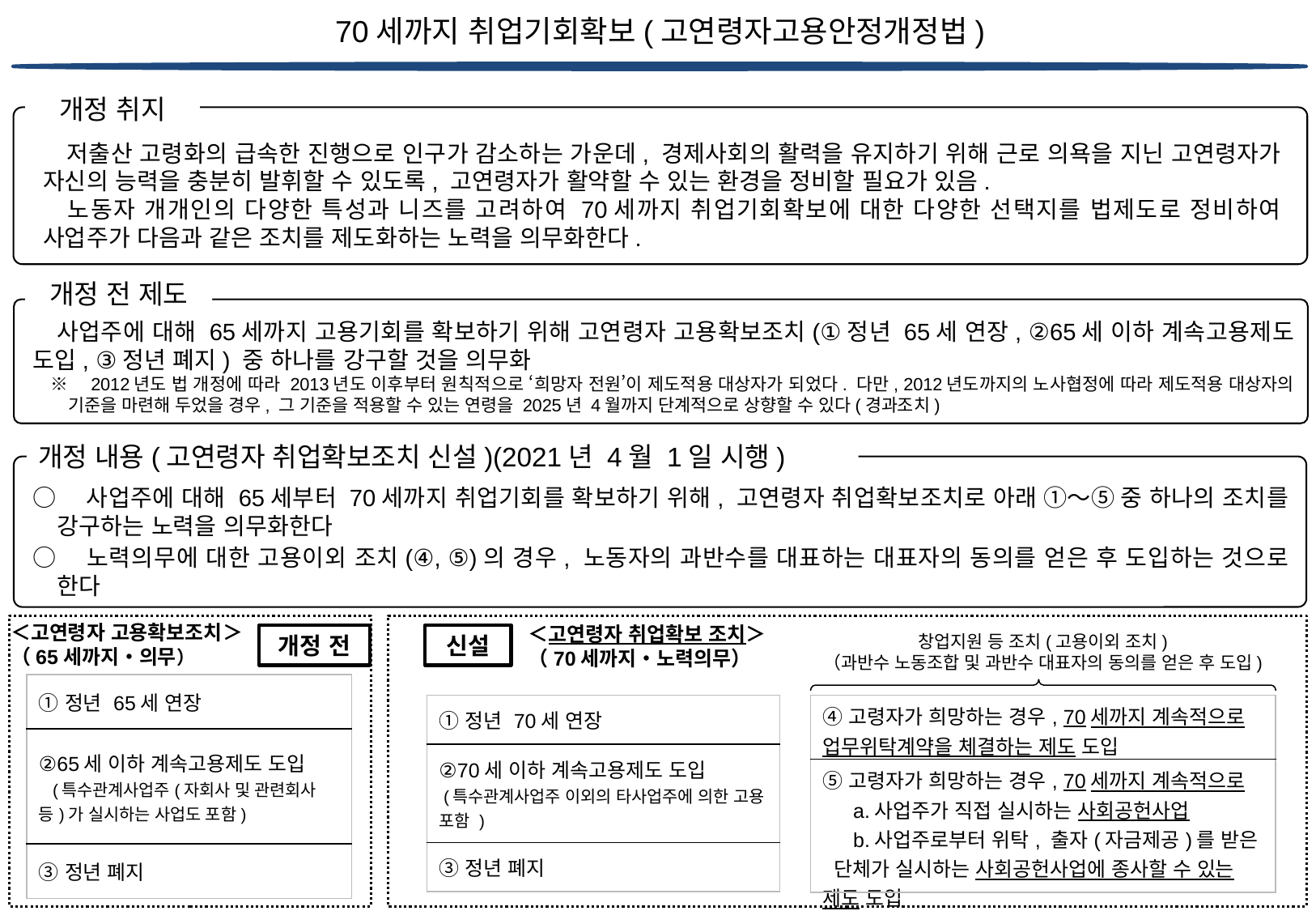

70세까지 취업기회확보(고연령자고용안정개정법)

개정 취지

　저출산 고령화의 급속한 진행으로 인구가 감소하는 가운데, 경제사회의 활력을 유지하기 위해 근로 의욕을 지닌 고연령자가 자신의 능력을 충분히 발휘할 수 있도록, 고연령자가 활약할 수 있는 환경을 정비할 필요가 있음.
　노동자 개개인의 다양한 특성과 니즈를 고려하여 70세까지 취업기회확보에 대한 다양한 선택지를 법제도로 정비하여 사업주가 다음과 같은 조치를 제도화하는 노력을 의무화한다.
개정 전 제도

　사업주에 대해 65세까지 고용기회를 확보하기 위해 고연령자 고용확보조치(①정년 65세 연장, ②65세 이하 계속고용제도 도입, ③정년 폐지) 중 하나를 강구할 것을 의무화
　※　2012년도 법 개정에 따라 2013년도 이후부터 원칙적으로 ‘희망자 전원’이 제도적용 대상자가 되었다. 다만, 2012년도까지의 노사협정에 따라 제도적용 대상자의 기준을 마련해 두었을 경우, 그 기준을 적용할 수 있는 연령을 2025년 4월까지 단계적으로 상향할 수 있다(경과조치)

개정 내용(고연령자 취업확보조치 신설)(2021년 4월 1일 시행)

○　사업주에 대해 65세부터 70세까지 취업기회를 확보하기 위해, 고연령자 취업확보조치로 아래 ①～⑤ 중 하나의 조치를 강구하는 노력을 의무화한다
○　노력의무에 대한 고용이외 조치(④, ⑤)의 경우, 노동자의 과반수를 대표하는 대표자의 동의를 얻은 후 도입하는 것으로 한다
＜고연령자 고용확보조치＞
（65세까지・의무）
＜고연령자 취업확보 조치＞
（70세까지・노력의무）

창업지원 등 조치(고용이외 조치)
（과반수 노동조합 및 과반수 대표자의 동의를 얻은 후 도입)
개정 전
신설
| ①정년 65세 연장 |
| --- |
| ②65세 이하 계속고용제도 도입 (특수관계사업주(자회사 및 관련회사 등)가 실시하는 사업도 포함) |
| ③정년 폐지 |
| ①정년 70세 연장 |
| --- |
| ②70세 이하 계속고용제도 도입 (특수관계사업주 이외의 타사업주에 의한 고용 포함 ) |
| ③정년 폐지 |
| ④고령자가 희망하는 경우, 70세까지 계속적으로 업무위탁계약을 체결하는 제도 도입 |
| --- |
| ⑤고령자가 희망하는 경우, 70세까지 계속적으로 　 a.사업주가 직접 실시하는 사회공헌사업 　 b.사업주로부터 위탁, 출자(자금제공)를 받은 단체가 실시하는 사회공헌사업에 종사할 수 있는 제도 도입 |